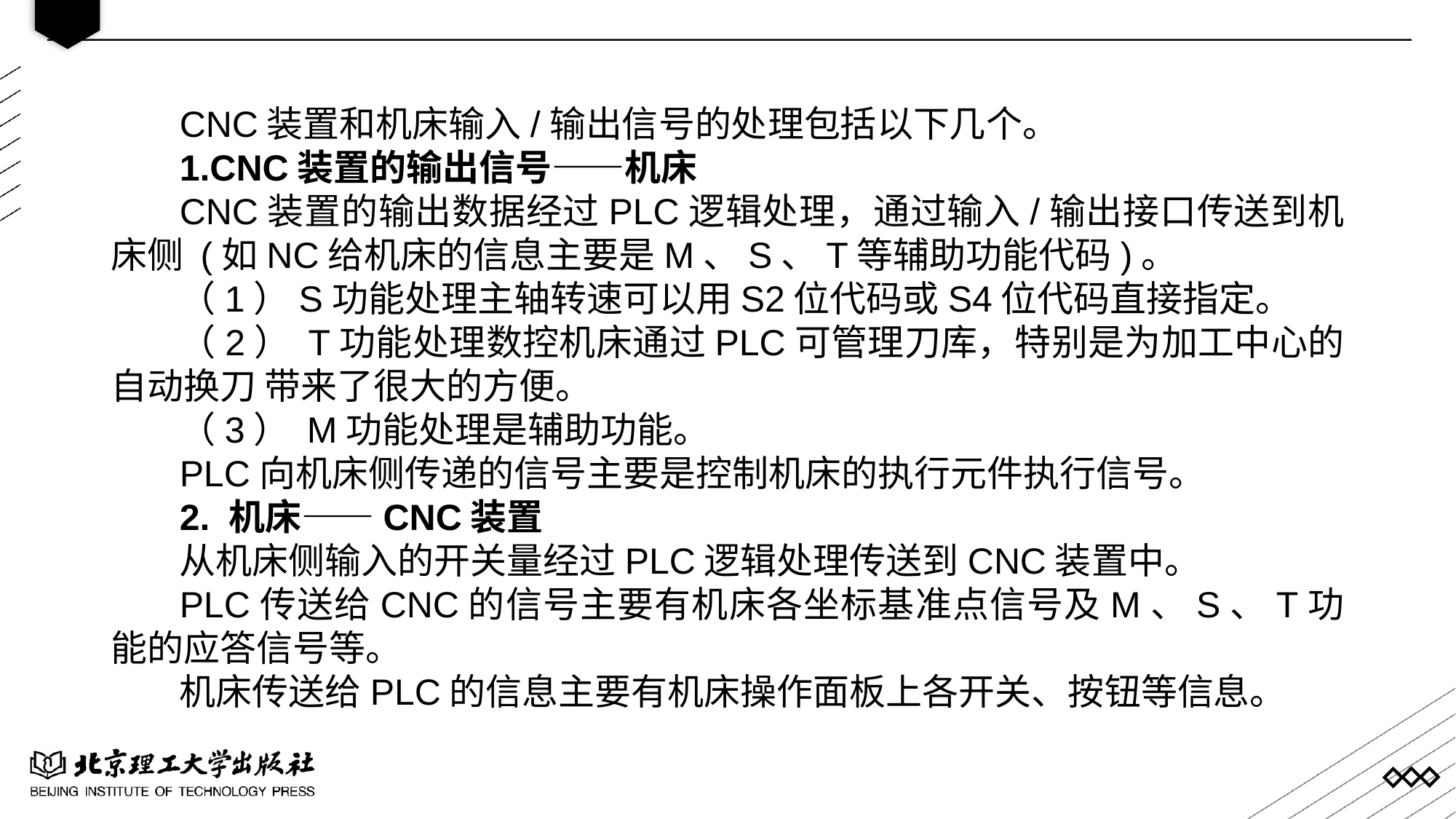

CNC装置和机床输入/输出信号的处理包括以下几个。
1.CNC装置的输出信号——机床
CNC装置的输出数据经过PLC逻辑处理，通过输入/输出接口传送到机床侧 (如NC给机床的信息主要是M、S、T等辅助功能代码)。
（1）S功能处理主轴转速可以用S2位代码或S4位代码直接指定。
（2） T功能处理数控机床通过PLC可管理刀库，特别是为加工中心的自动换刀 带来了很大的方便。
（3） M功能处理是辅助功能。
PLC向机床侧传递的信号主要是控制机床的执行元件执行信号。
2. 机床——CNC装置
从机床侧输入的开关量经过PLC逻辑处理传送到CNC装置中。
PLC传送给CNC的信号主要有机床各坐标基准点信号及M、S、T功能的应答信号等。
机床传送给PLC的信息主要有机床操作面板上各开关、按钮等信息。